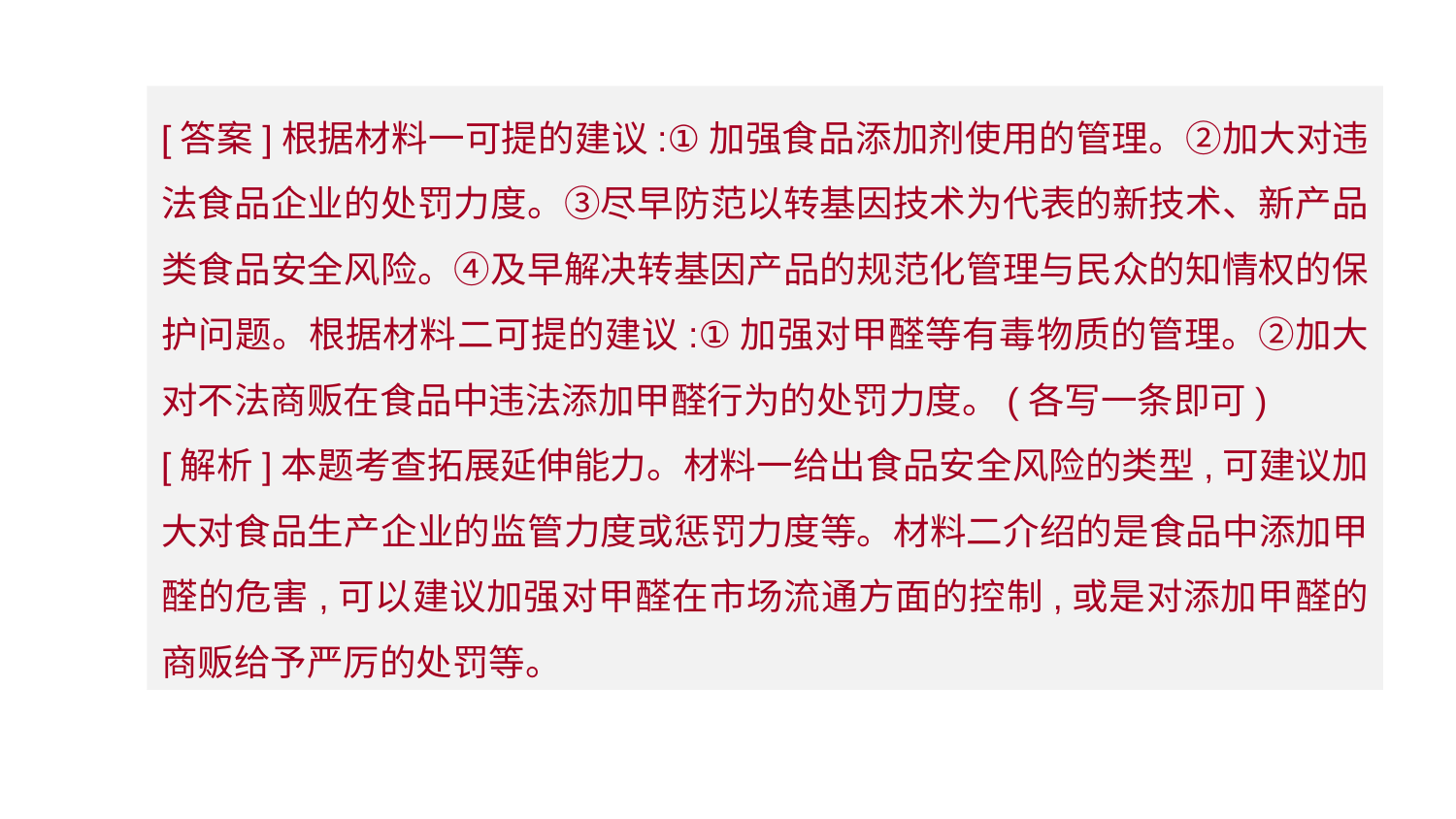

[答案]根据材料一可提的建议:①加强食品添加剂使用的管理。②加大对违法食品企业的处罚力度。③尽早防范以转基因技术为代表的新技术、新产品类食品安全风险。④及早解决转基因产品的规范化管理与民众的知情权的保护问题。根据材料二可提的建议:①加强对甲醛等有毒物质的管理。②加大对不法商贩在食品中违法添加甲醛行为的处罚力度。(各写一条即可)
[解析]本题考查拓展延伸能力。材料一给出食品安全风险的类型,可建议加大对食品生产企业的监管力度或惩罚力度等。材料二介绍的是食品中添加甲醛的危害,可以建议加强对甲醛在市场流通方面的控制,或是对添加甲醛的商贩给予严厉的处罚等。